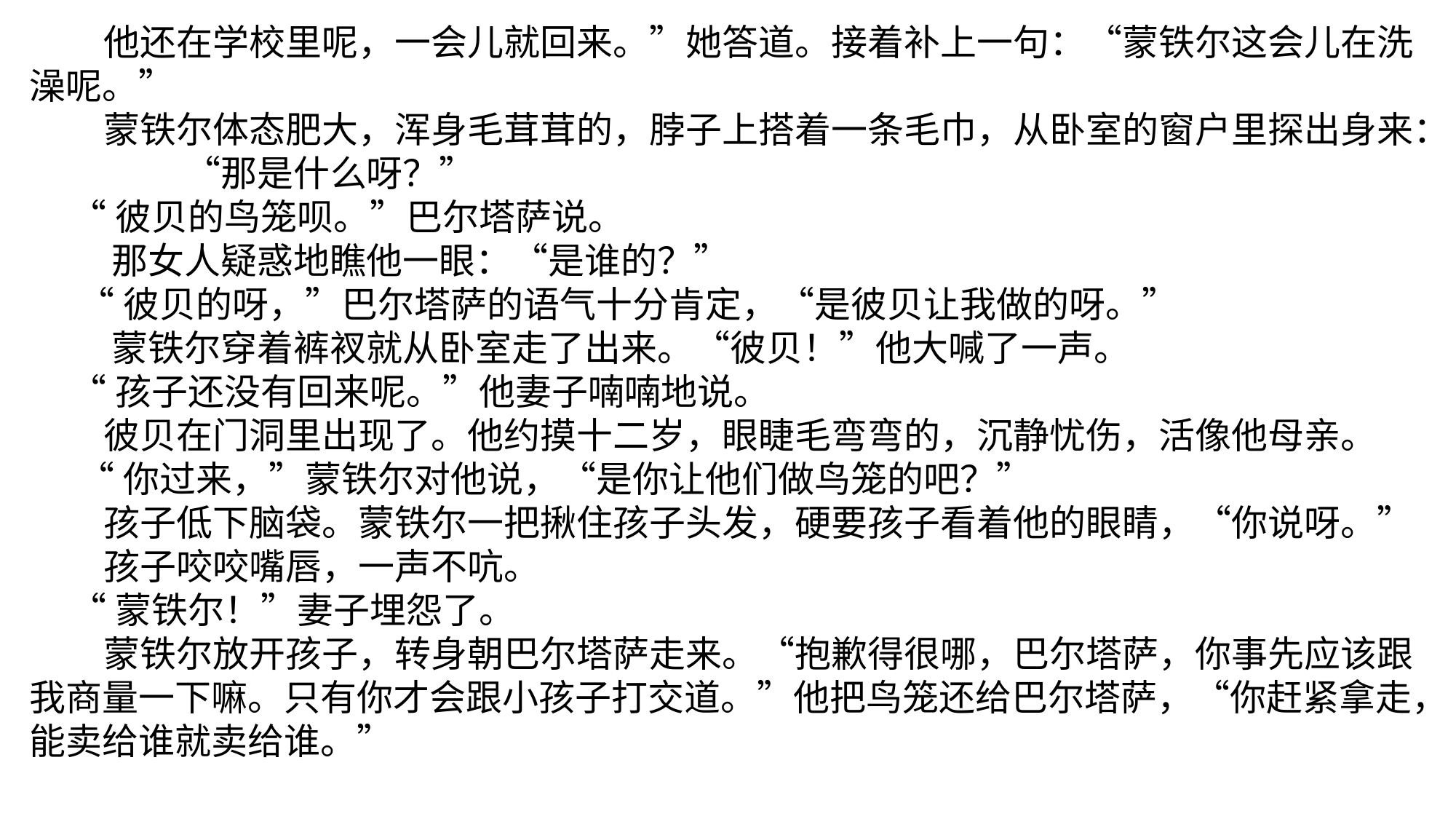

他还在学校里呢，一会儿就回来。”她答道。接着补上一句：“蒙铁尔这会儿在洗澡呢。”
        蒙铁尔体态肥大，浑身毛茸茸的，脖子上搭着一条毛巾，从卧室的窗户里探出身来：                   “那是什么呀？”
     “彼贝的鸟笼呗。”巴尔塔萨说。
         那女人疑惑地瞧他一眼：“是谁的？”
      “彼贝的呀，”巴尔塔萨的语气十分肯定，“是彼贝让我做的呀。”
         蒙铁尔穿着裤衩就从卧室走了出来。“彼贝！”他大喊了一声。
     “孩子还没有回来呢。”他妻子喃喃地说。
        彼贝在门洞里出现了。他约摸十二岁，眼睫毛弯弯的，沉静忧伤，活像他母亲。
      “你过来，”蒙铁尔对他说，“是你让他们做鸟笼的吧？”
        孩子低下脑袋。蒙铁尔一把揪住孩子头发，硬要孩子看着他的眼睛，“你说呀。”
        孩子咬咬嘴唇，一声不吭。
     “蒙铁尔！”妻子埋怨了。
        蒙铁尔放开孩子，转身朝巴尔塔萨走来。“抱歉得很哪，巴尔塔萨，你事先应该跟我商量一下嘛。只有你才会跟小孩子打交道。”他把鸟笼还给巴尔塔萨，“你赶紧拿走，能卖给谁就卖给谁。”